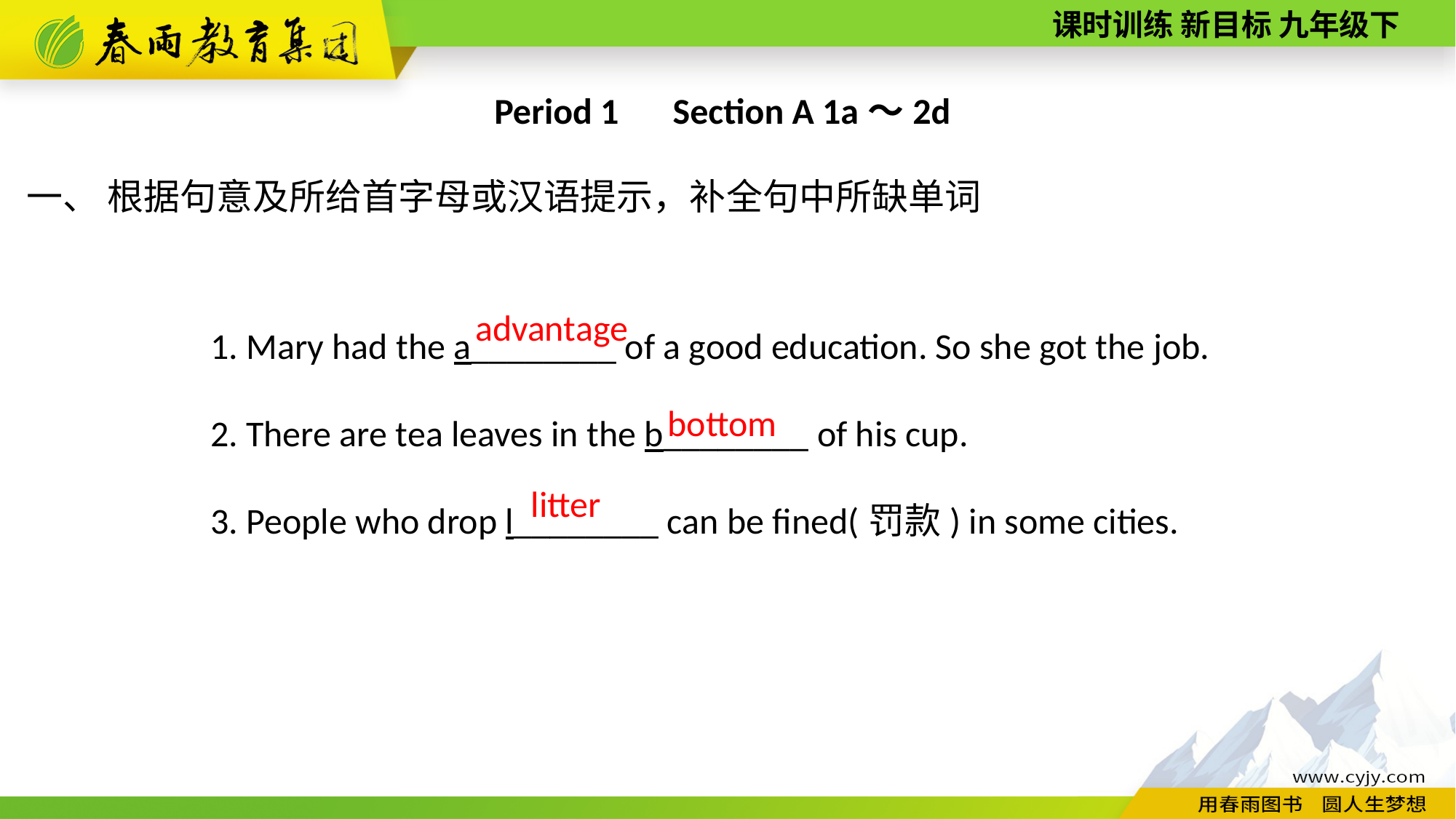

Period 1　Section A 1a～2d
一、 根据句意及所给首字母或汉语提示，补全句中所缺单词
1. Mary had the a________ of a good education. So she got the job.
2. There are tea leaves in the b________ of his cup.
3. People who drop l________ can be fined(罚款) in some cities.
advantage
bottom
litter